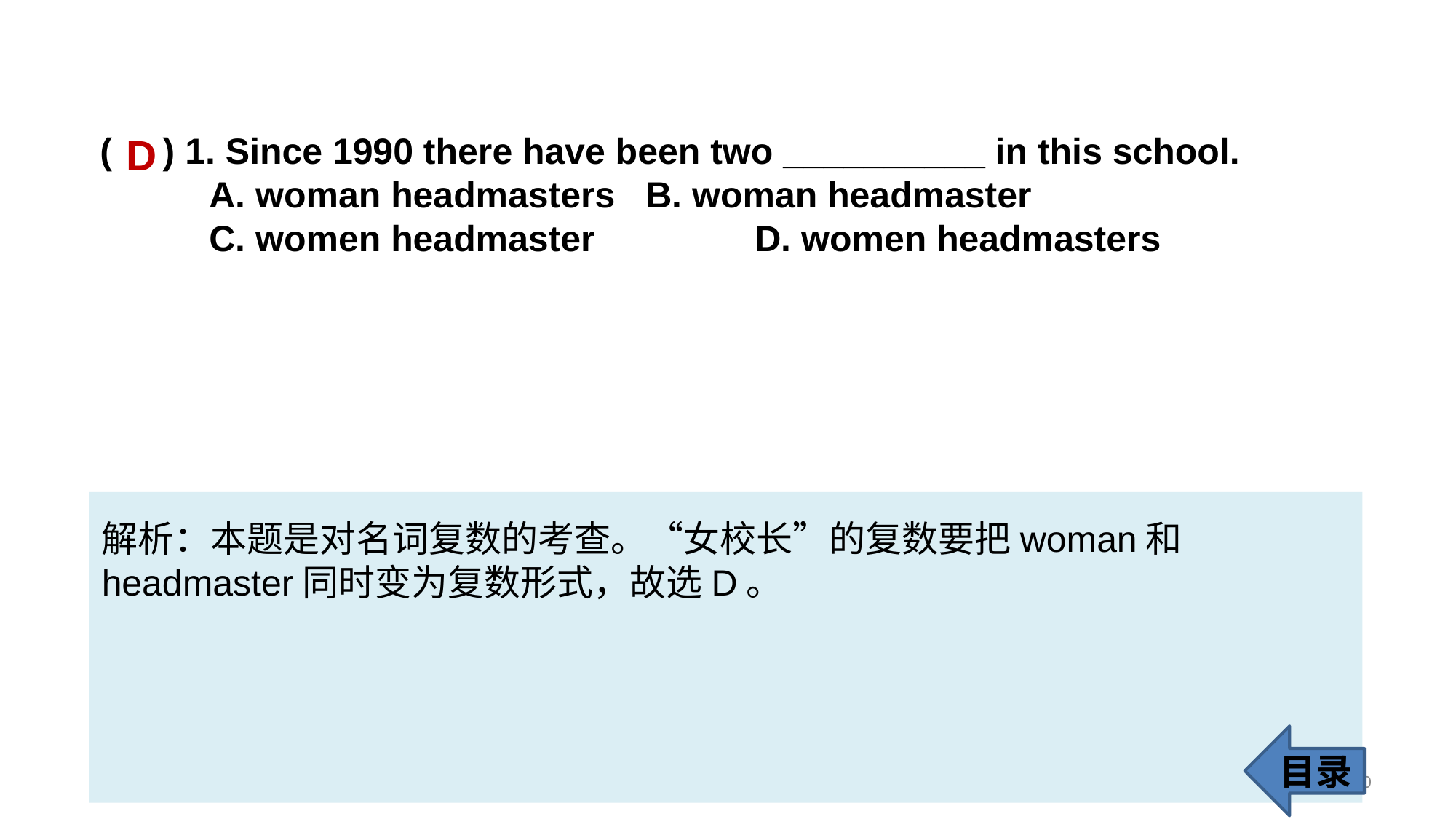

(     ) 1. Since 1990 there have been two __________ in this school.
	A. woman headmasters 	B. woman headmaster
	C. women headmaster 		D. women headmasters
D

解析：本题是对名词复数的考查。“女校长”的复数要把woman和headmaster同时变为复数形式，故选D。
目录
60